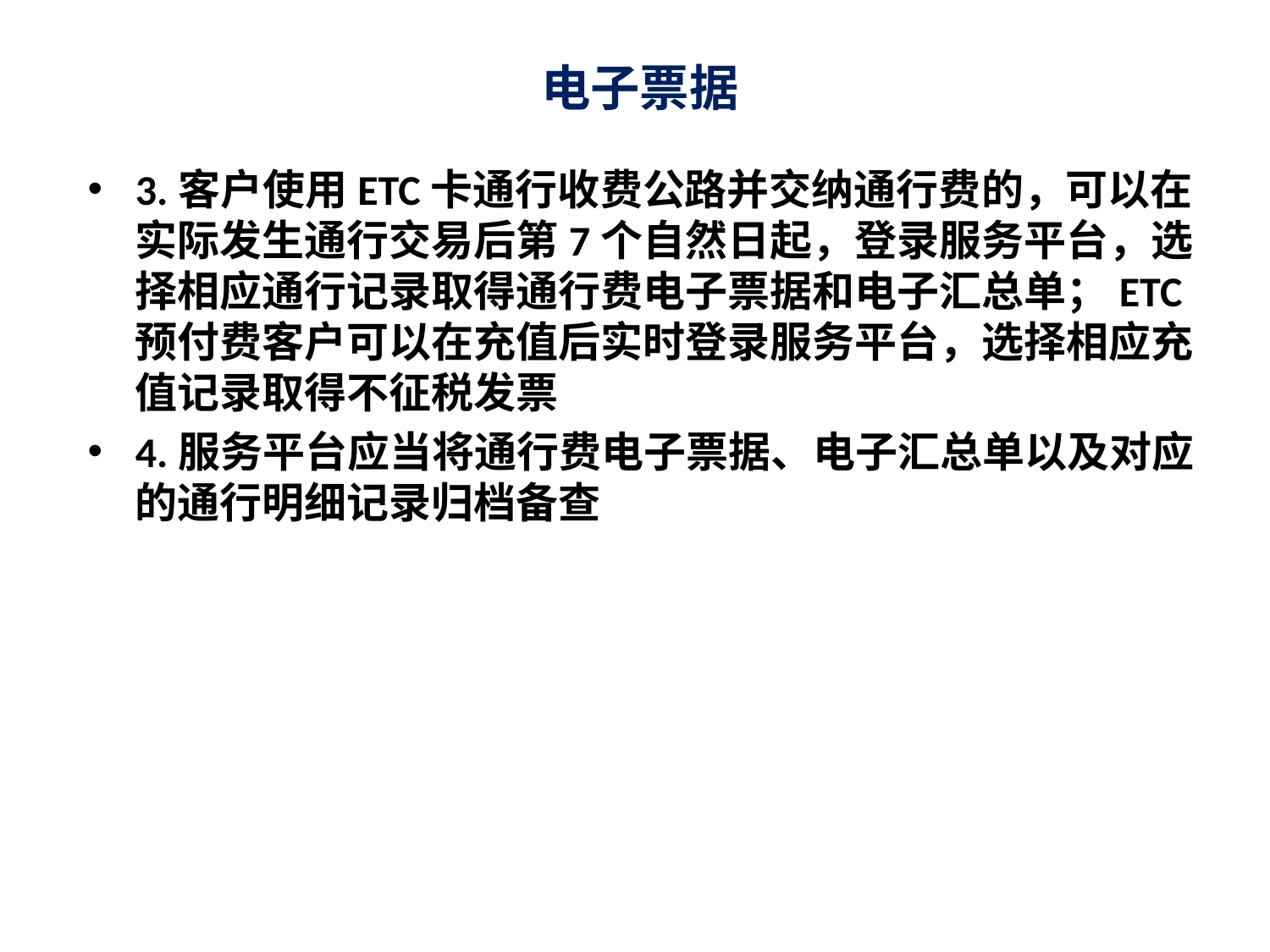

# 电子票据
3.客户使用ETC卡通行收费公路并交纳通行费的，可以在实际发生通行交易后第7个自然日起，登录服务平台，选择相应通行记录取得通行费电子票据和电子汇总单；ETC预付费客户可以在充值后实时登录服务平台，选择相应充值记录取得不征税发票
4.服务平台应当将通行费电子票据、电子汇总单以及对应的通行明细记录归档备查